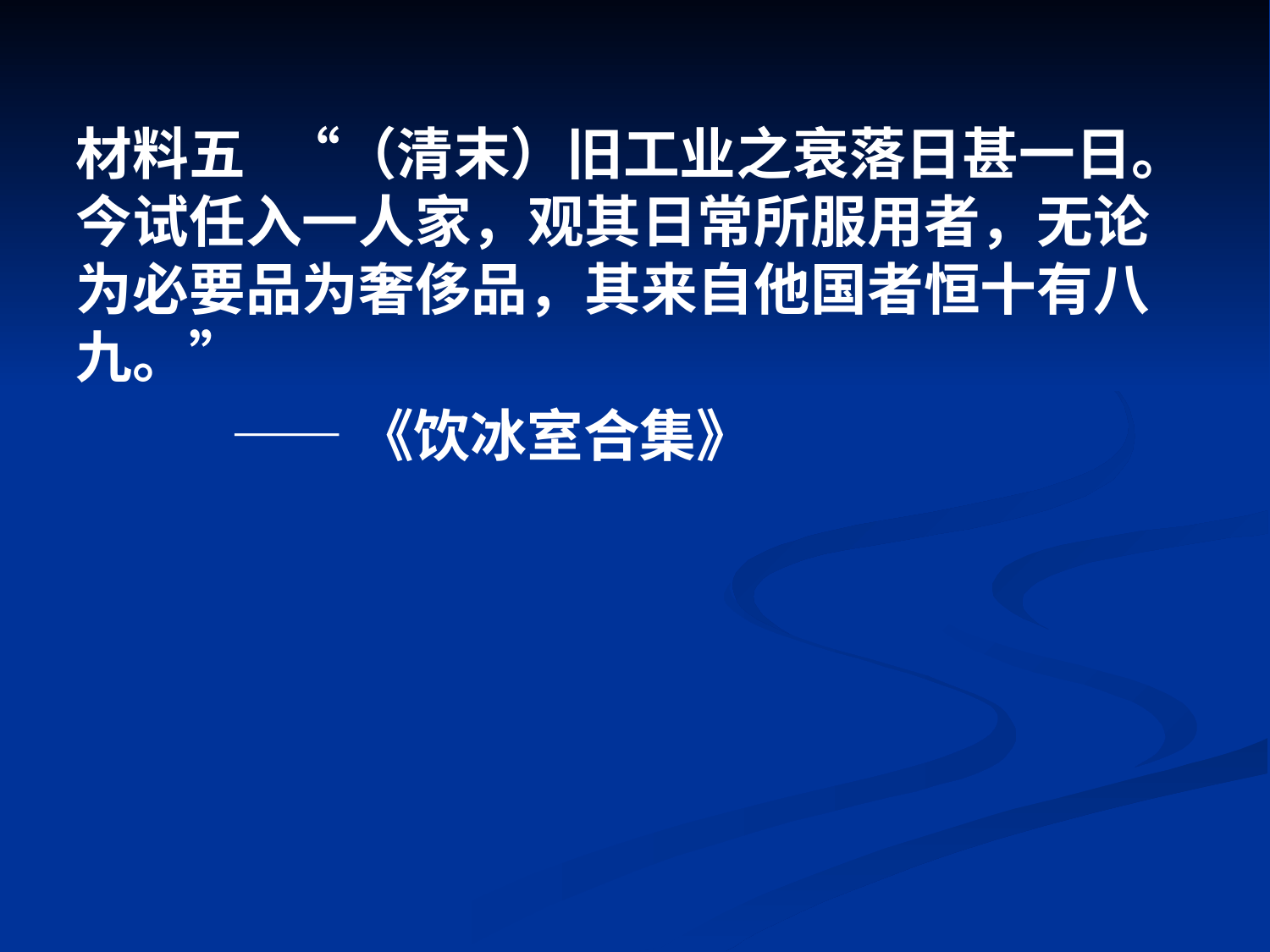

材料五   “（清末）旧工业之衰落日甚一日。今试任入一人家，观其日常所服用者，无论为必要品为奢侈品，其来自他国者恒十有八九。”
            ——《饮冰室合集》